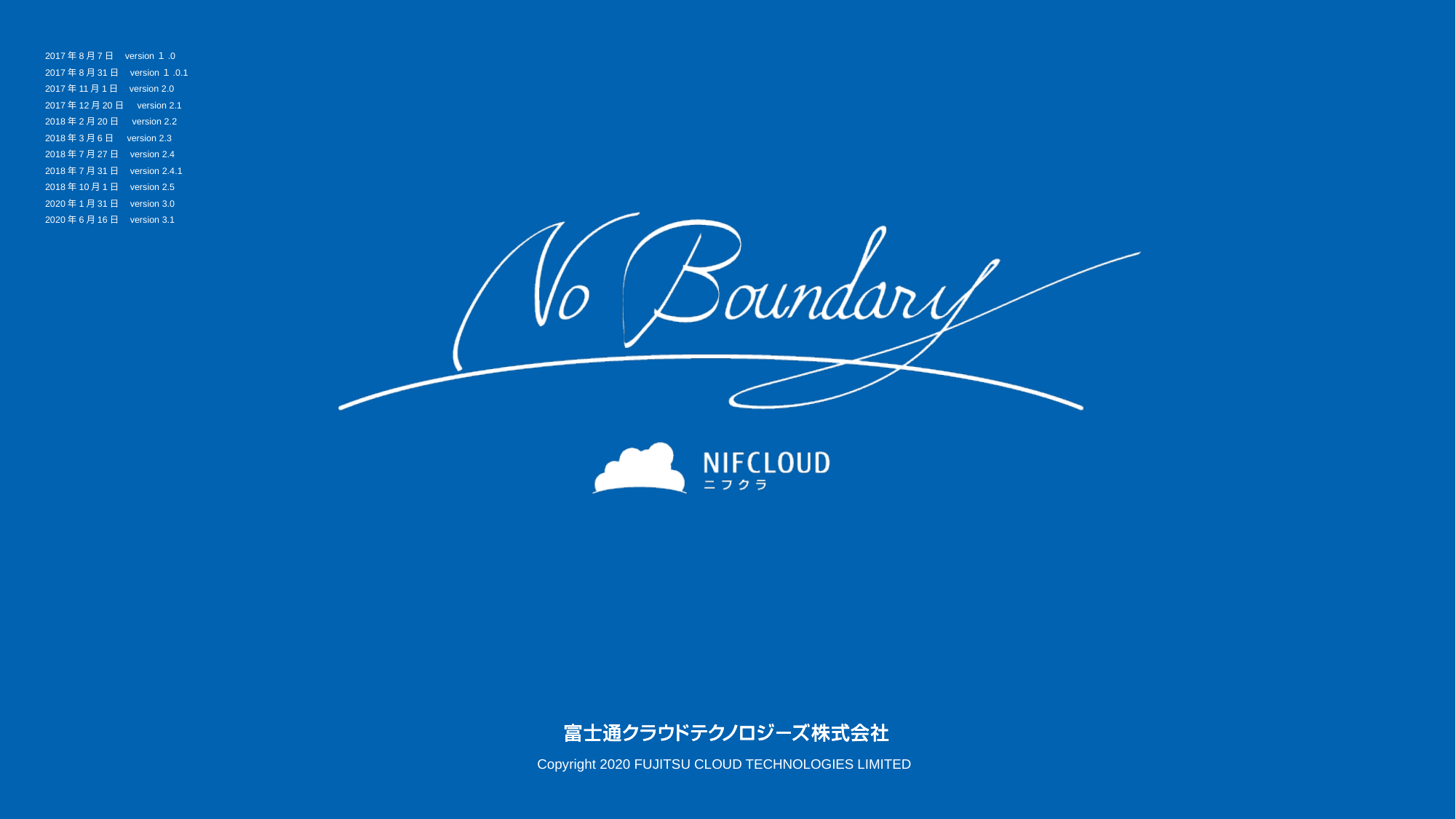

2017年8月7日　version１.0
2017年8月31日　version１.0.1
2017年11月1日　version 2.0
2017年12月20日　 version 2.1
2018年2月20日　 version 2.2
2018年3月6日　 version 2.3
2018年7月27日　version 2.4
2018年7月31日　version 2.4.1
2018年10月1日　version 2.5
2020年1月31日　version 3.0
2020年6月16日　version 3.1